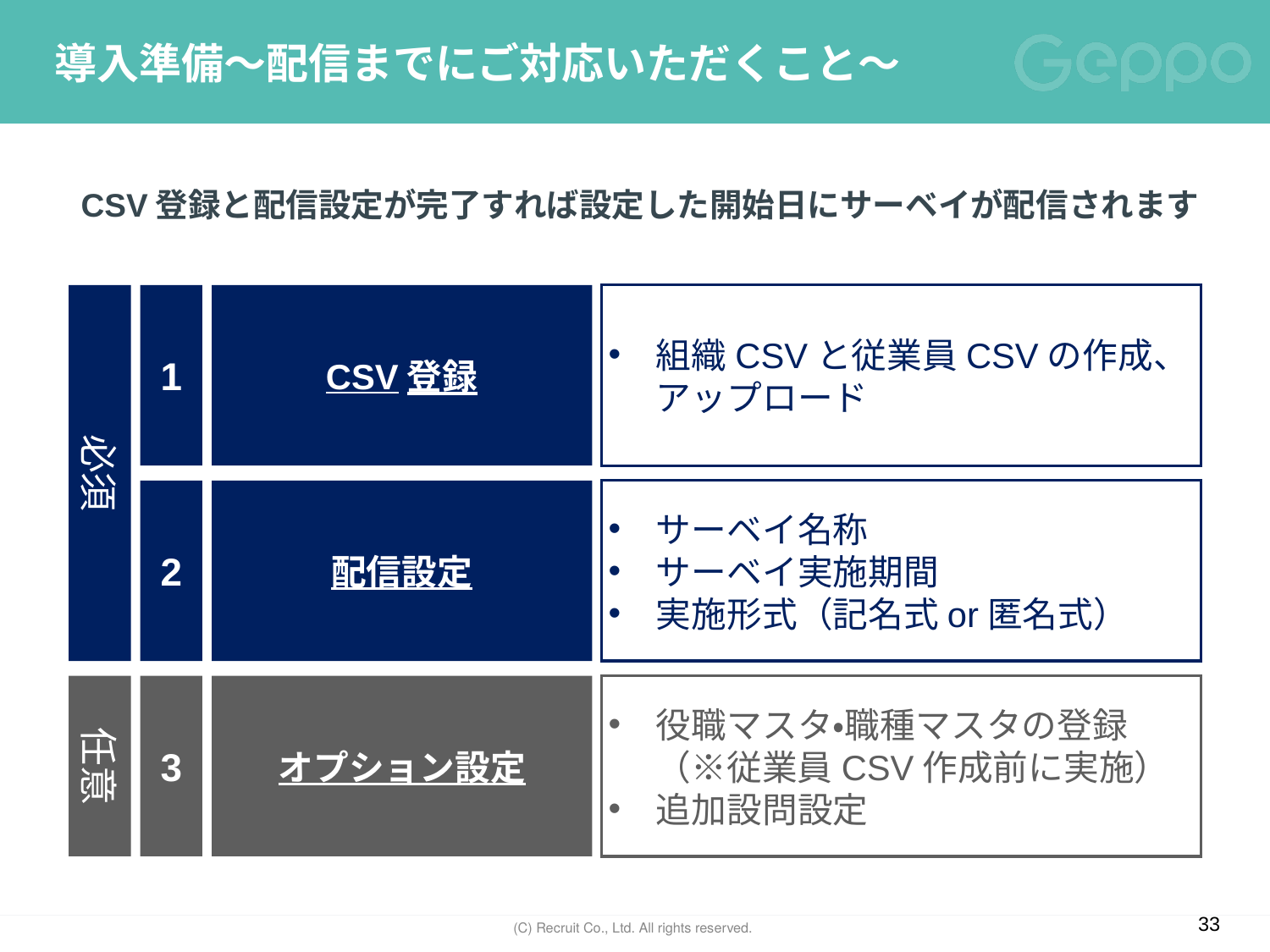

# 導入準備～配信までにご対応いただくこと～
CSV登録と配信設定が完了すれば設定した開始日にサーベイが配信されます
必須
1
CSV登録
組織CSVと従業員CSVの作成、アップロード
2
配信設定
サーベイ名称
サーベイ実施期間
実施形式（記名式or匿名式）
任意
3
オプション設定
役職マスタ・職種マスタの登録（※従業員CSV作成前に実施）
追加設問設定
33